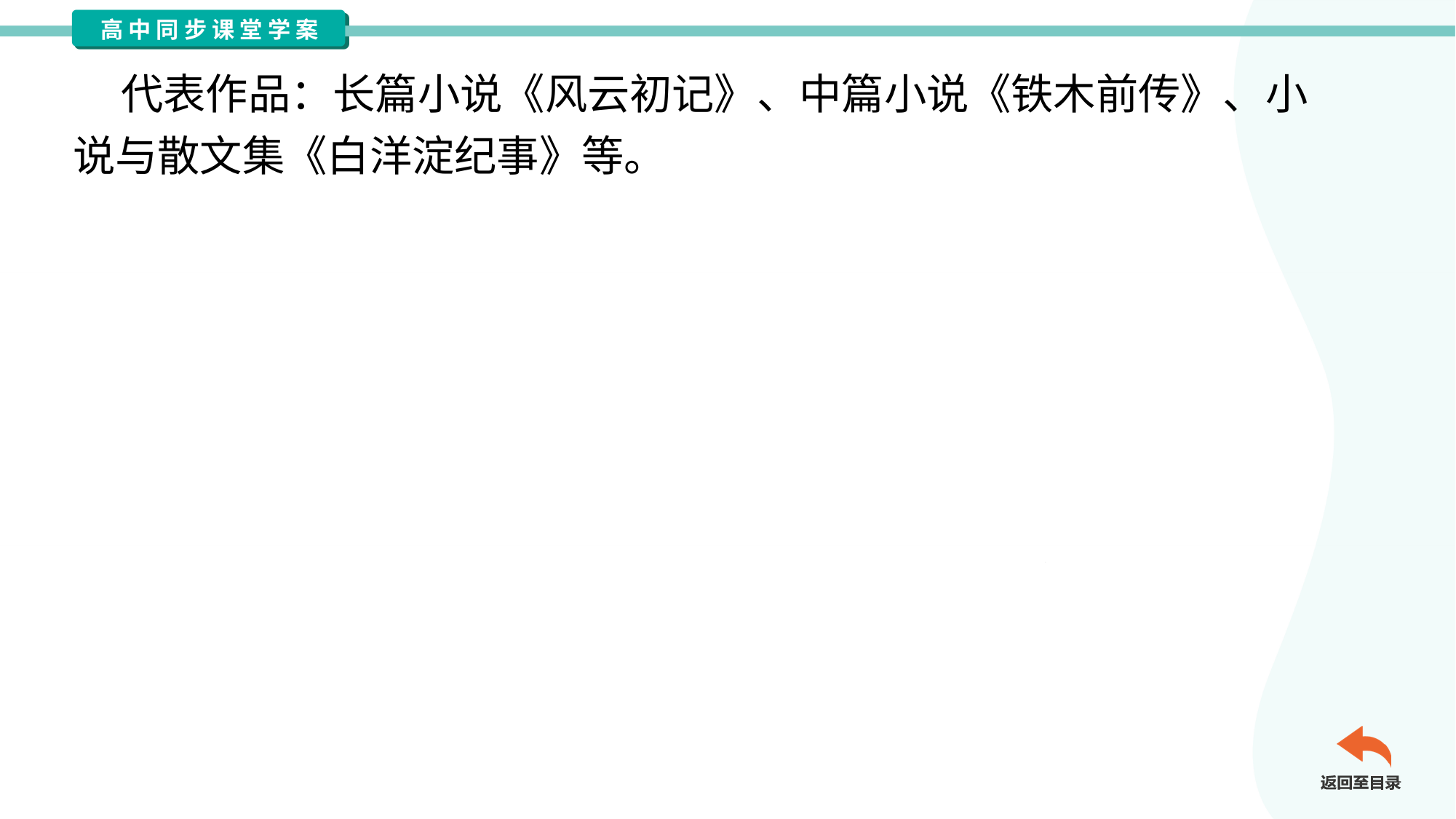

代表作品：长篇小说《风云初记》、中篇小说《铁木前传》、小
说与散文集《白洋淀纪事》等。